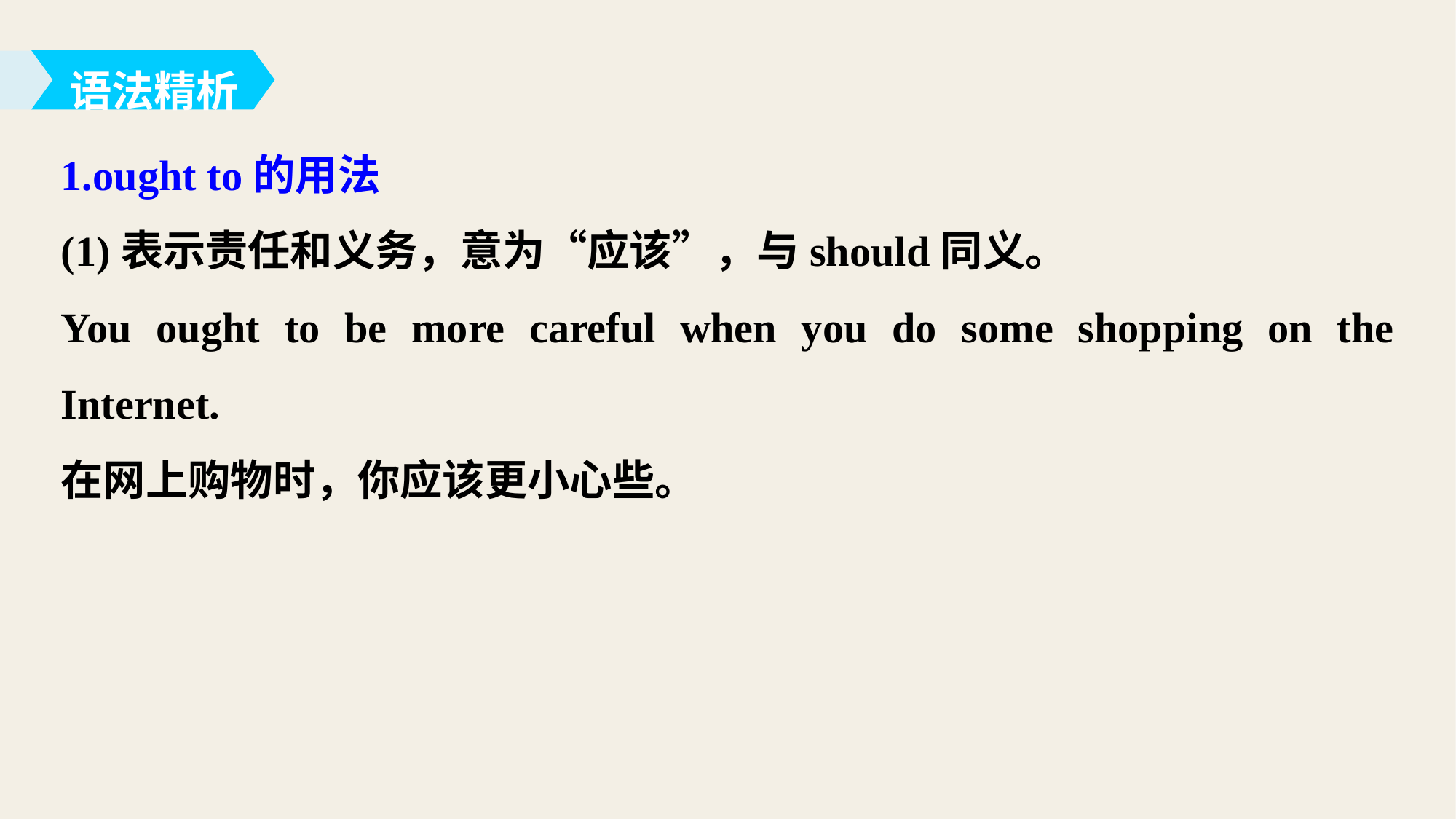

语法精析

1.ought to的用法
(1)表示责任和义务，意为“应该”，与should同义。
You ought to be more careful when you do some shopping on the Internet.
在网上购物时，你应该更小心些。